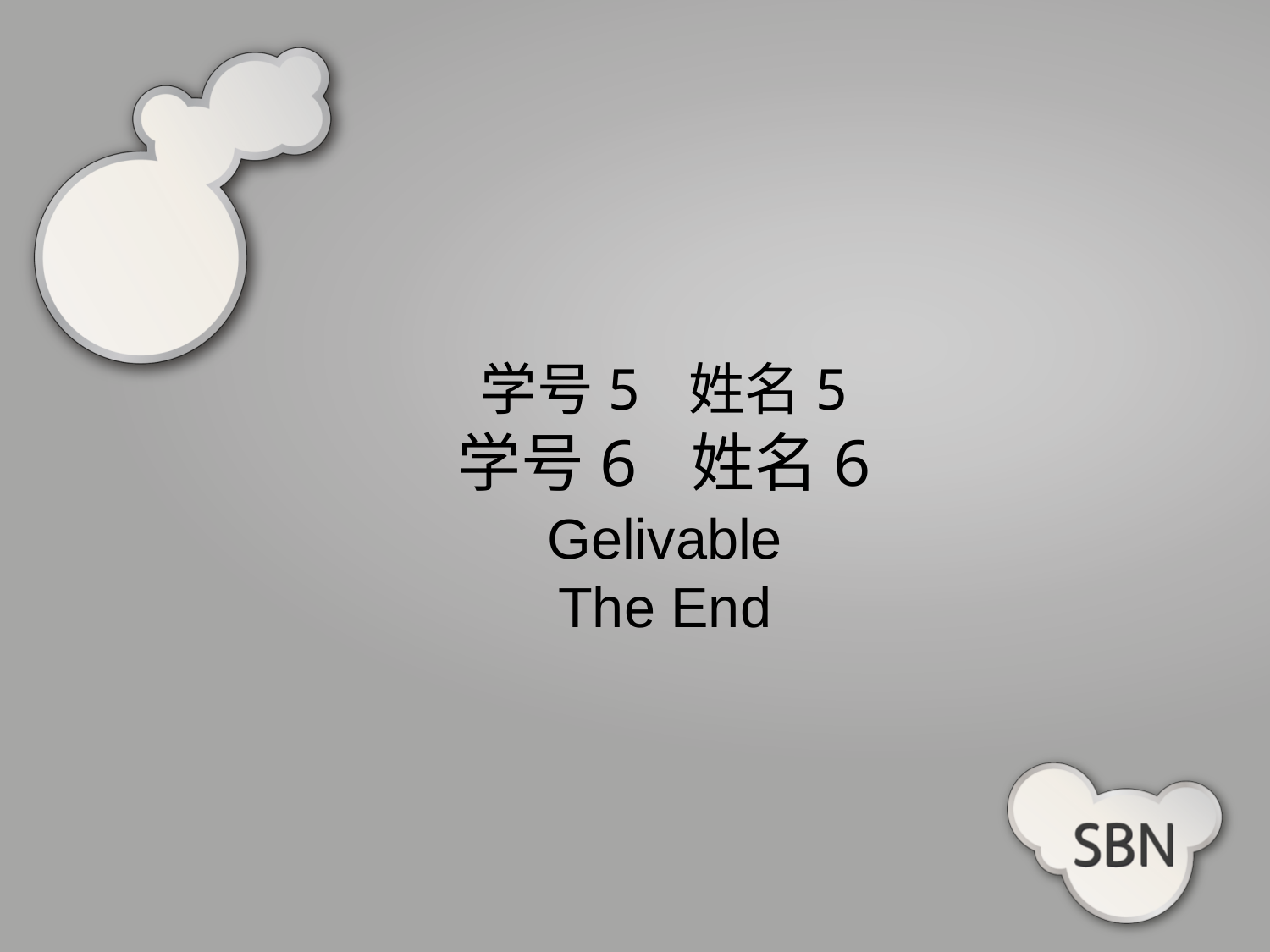

学号5 姓名5
学号6 姓名6
Gelivable
The End